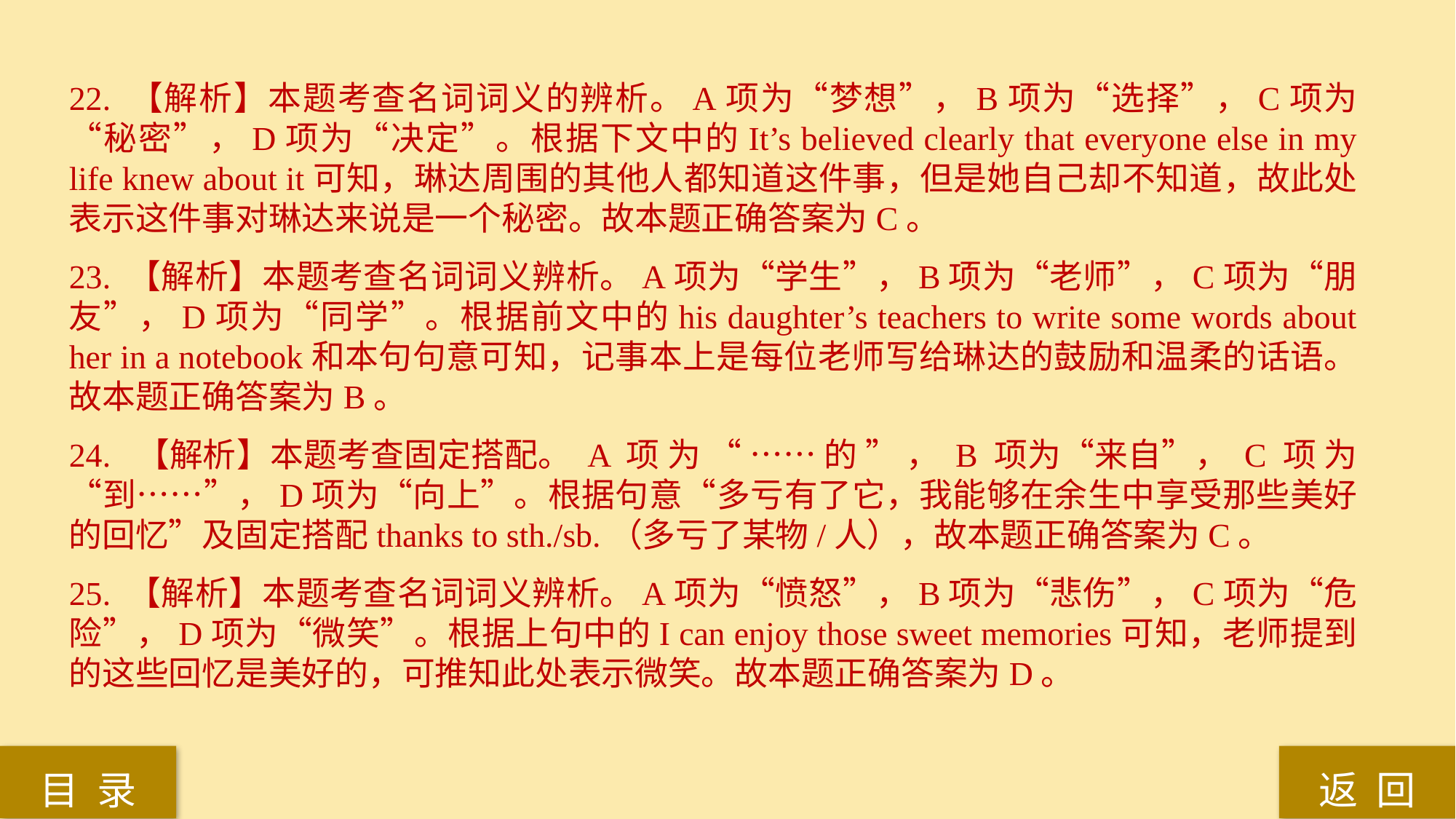

22. 【解析】本题考查名词词义的辨析。A项为“梦想”，B项为“选择”，C项为“秘密”，D项为“决定”。根据下文中的It’s believed clearly that everyone else in my life knew about it可知，琳达周围的其他人都知道这件事，但是她自己却不知道，故此处表示这件事对琳达来说是一个秘密。故本题正确答案为C。
23. 【解析】本题考查名词词义辨析。A项为“学生”，B项为“老师”，C项为“朋友”，D项为“同学”。根据前文中的his daughter’s teachers to write some words about her in a notebook和本句句意可知，记事本上是每位老师写给琳达的鼓励和温柔的话语。故本题正确答案为B。
24.  【解析】本题考查固定搭配。 A 项 为 “ …… 的 ” ， B 项为“来自”， C 项 为“到……”，D项为“向上”。根据句意“多亏有了它，我能够在余生中享受那些美好的回忆”及固定搭配thanks to sth./sb.（多亏了某物/人），故本题正确答案为C。
25. 【解析】本题考查名词词义辨析。A项为“愤怒”，B项为“悲伤”，C项为“危险”，D项为“微笑”。根据上句中的I can enjoy those sweet memories可知，老师提到的这些回忆是美好的，可推知此处表示微笑。故本题正确答案为D。
返  回